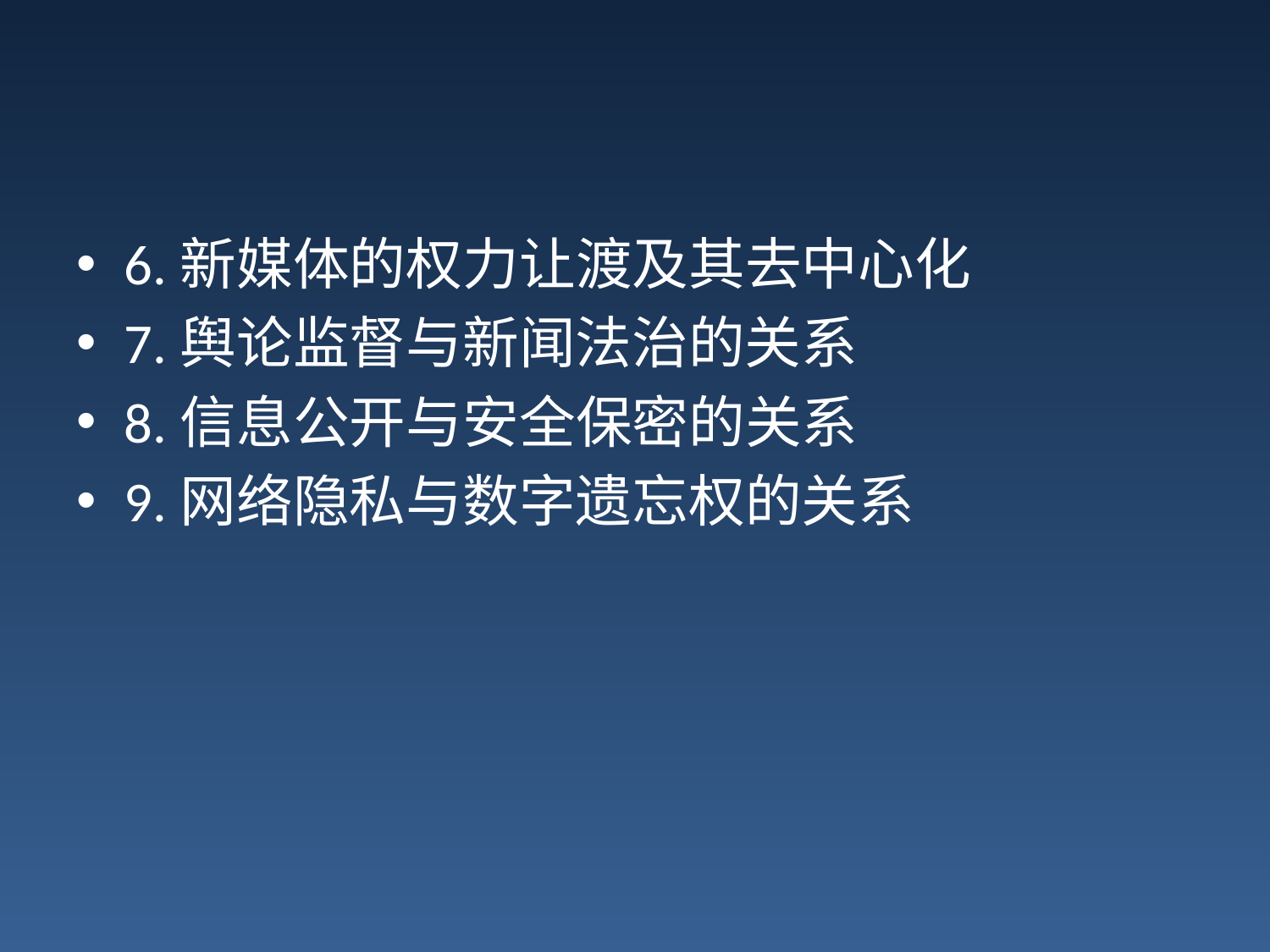

#
6.新媒体的权力让渡及其去中心化
7.舆论监督与新闻法治的关系
8.信息公开与安全保密的关系
9.网络隐私与数字遗忘权的关系